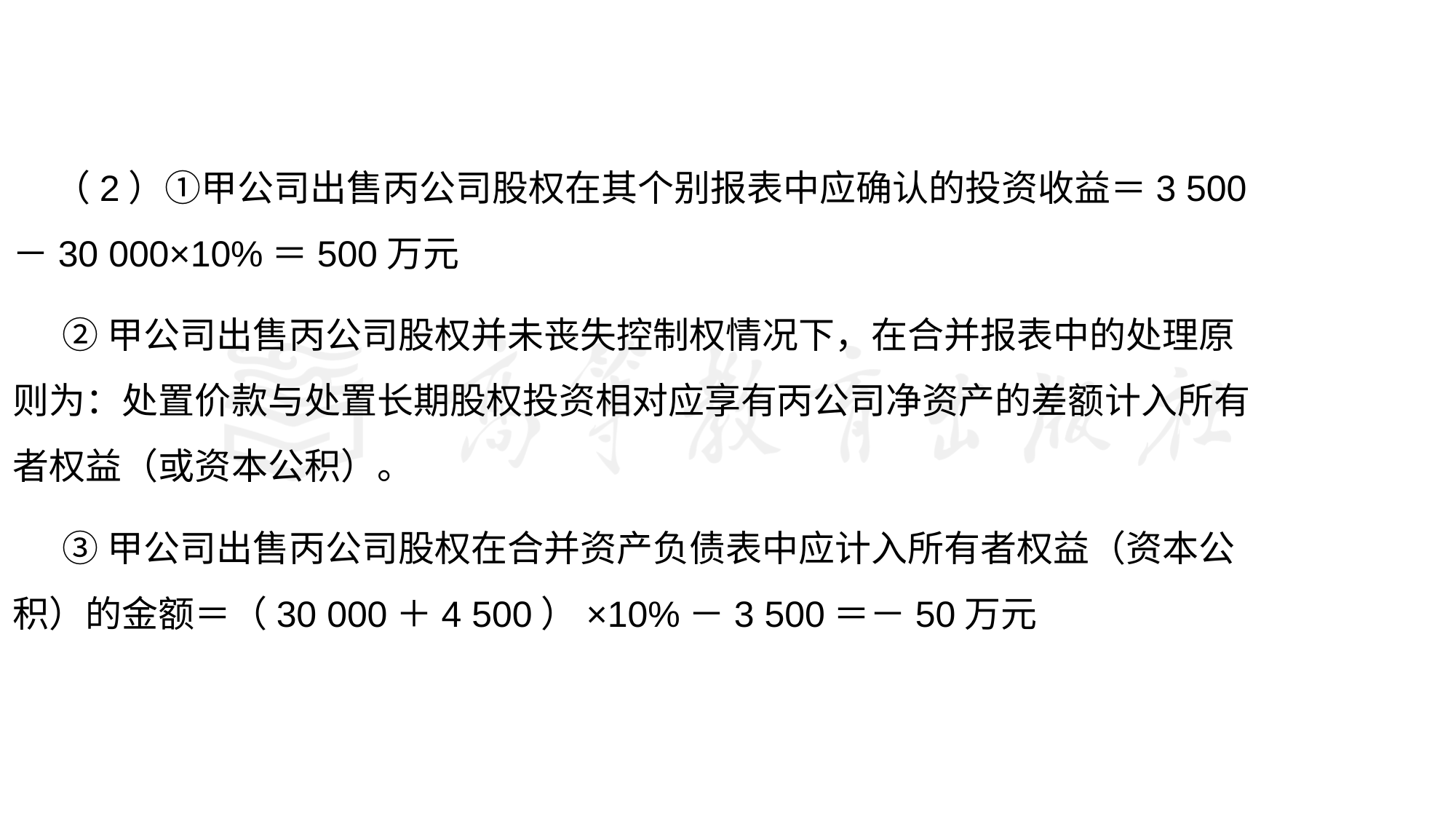

#
    （2）①甲公司出售丙公司股权在其个别报表中应确认的投资收益＝3 500－30 000×10%＝500万元
      ②甲公司出售丙公司股权并未丧失控制权情况下，在合并报表中的处理原则为：处置价款与处置长期股权投资相对应享有丙公司净资产的差额计入所有者权益（或资本公积）。
      ③甲公司出售丙公司股权在合并资产负债表中应计入所有者权益（资本公积）的金额＝（30 000＋4 500）×10%－3 500＝－50万元